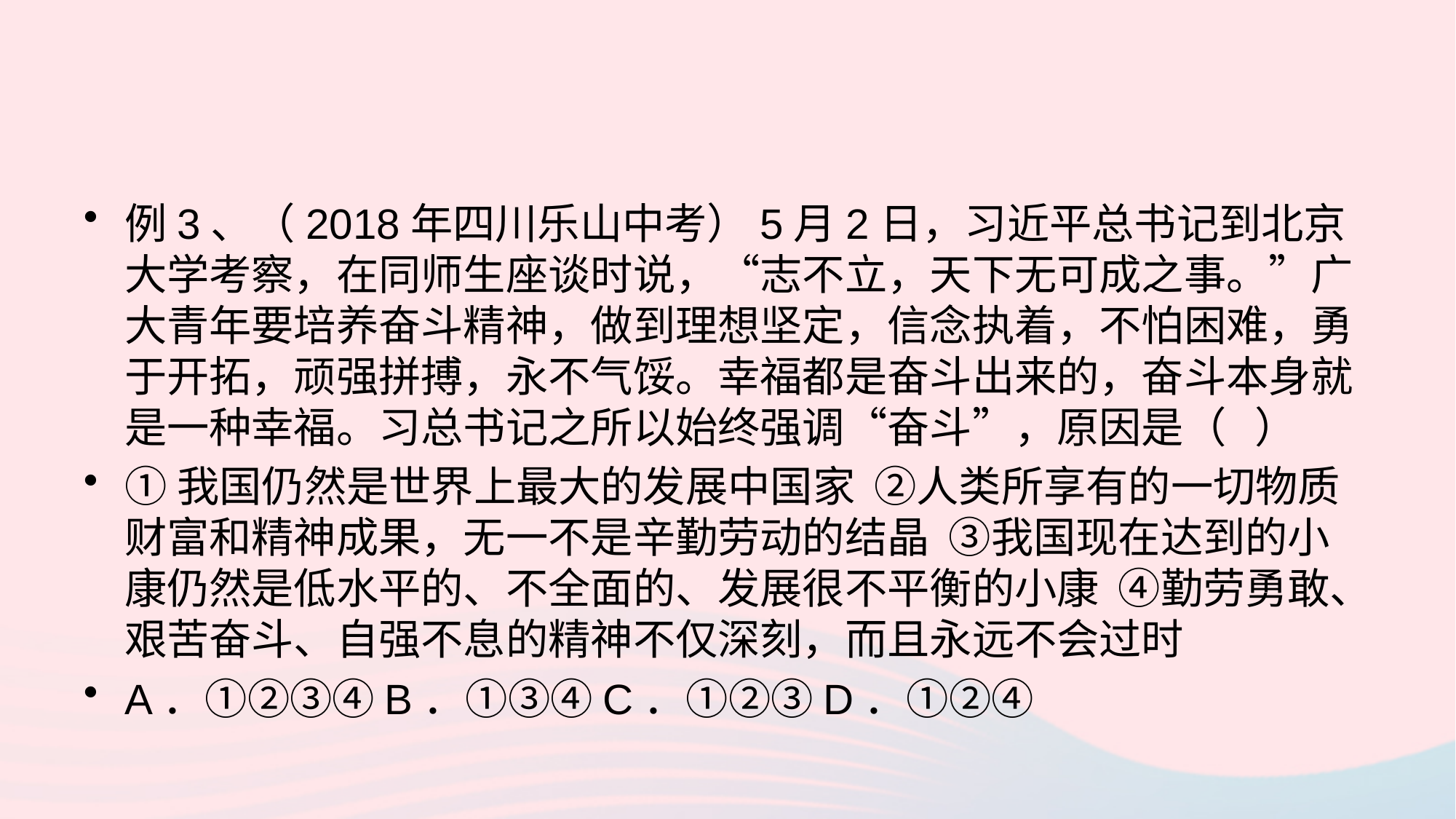

例3、（2018年四川乐山中考）5月2日，习近平总书记到北京大学考察，在同师生座谈时说，“志不立，天下无可成之事。”广大青年要培养奋斗精神，做到理想坚定，信念执着，不怕困难，勇于开拓，顽强拼搏，永不气馁。幸福都是奋斗出来的，奋斗本身就是一种幸福。习总书记之所以始终强调“奋斗”，原因是（   ）
①我国仍然是世界上最大的发展中国家  ②人类所享有的一切物质财富和精神成果，无一不是辛勤劳动的结晶  ③我国现在达到的小康仍然是低水平的、不全面的、发展很不平衡的小康  ④勤劳勇敢、艰苦奋斗、自强不息的精神不仅深刻，而且永远不会过时
A．①②③④B．①③④C．①②③D．①②④